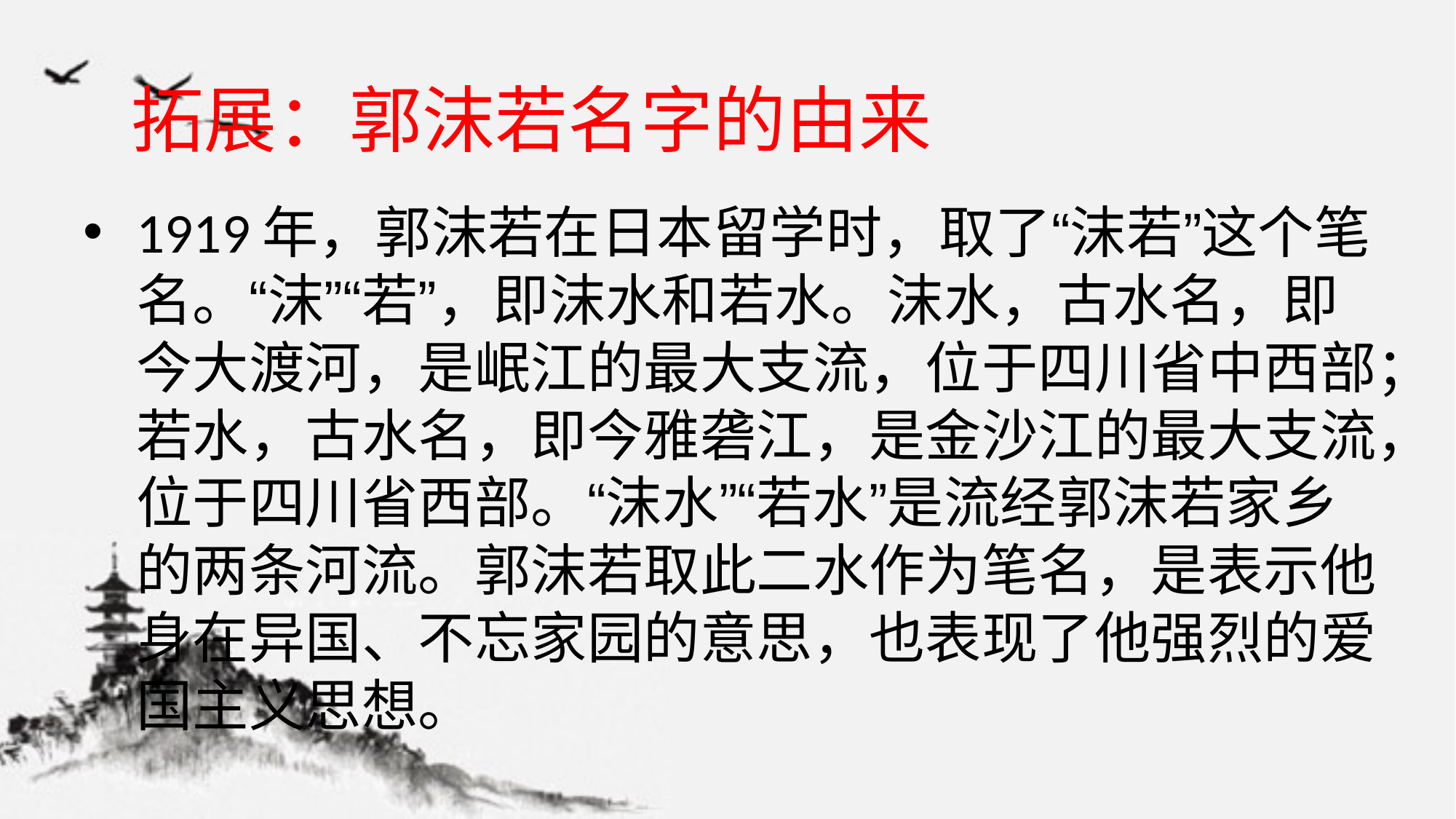

# 拓展：郭沫若名字的由来
1919年，郭沫若在日本留学时，取了“沫若”这个笔名。“沫”“若”，即沫水和若水。沫水，古水名，即今大渡河，是岷江的最大支流，位于四川省中西部；若水，古水名，即今雅砻江，是金沙江的最大支流，位于四川省西部。“沫水”“若水”是流经郭沫若家乡的两条河流。郭沫若取此二水作为笔名，是表示他身在异国、不忘家园的意思，也表现了他强烈的爱国主义思想。